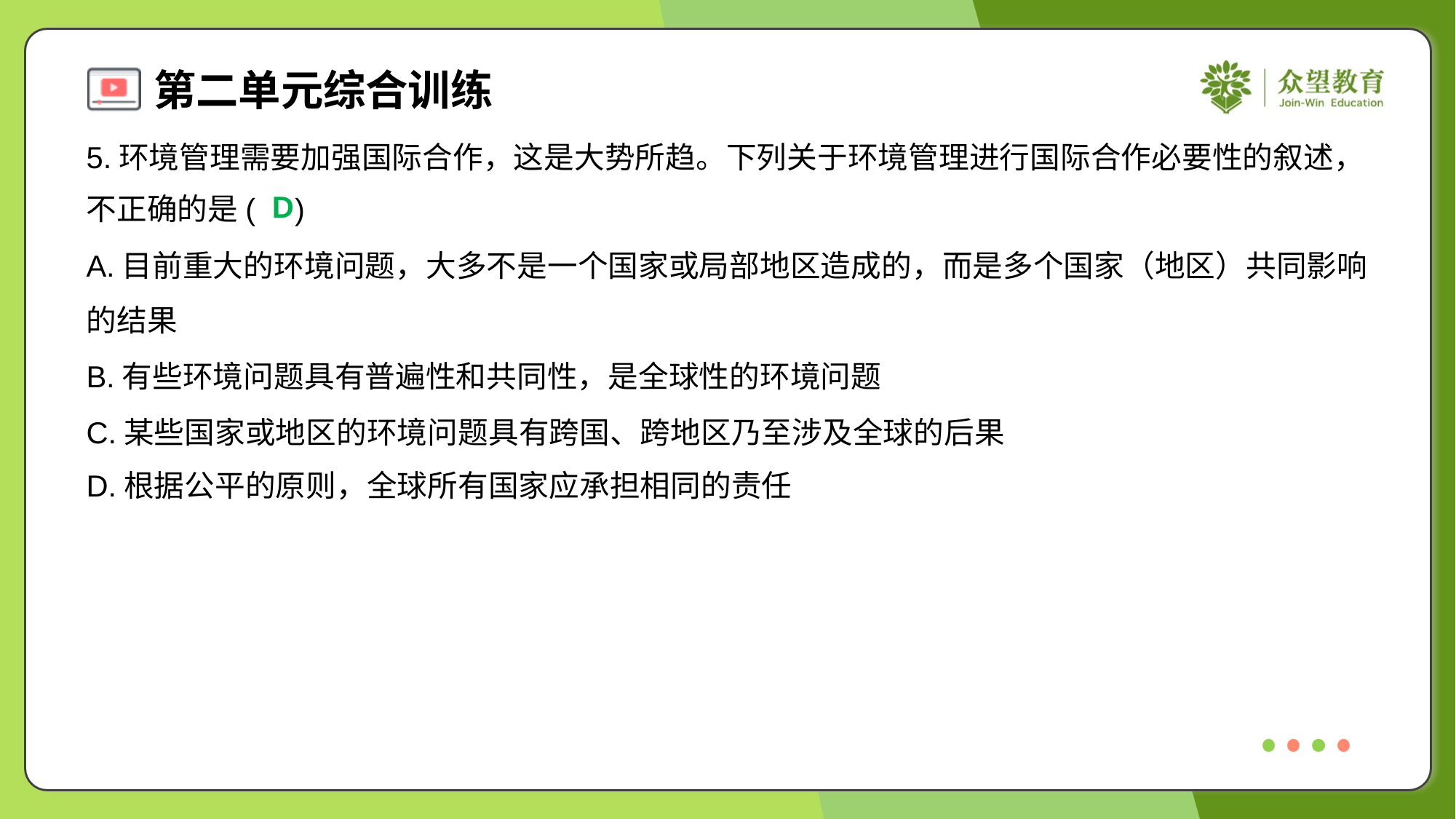

5.环境管理需要加强国际合作，这是大势所趋。下列关于环境管理进行国际合作必要性的叙述，
不正确的是(     )
D
A.目前重大的环境问题，大多不是一个国家或局部地区造成的，而是多个国家（地区）共同影响
的结果
B.有些环境问题具有普遍性和共同性，是全球性的环境问题
C.某些国家或地区的环境问题具有跨国、跨地区乃至涉及全球的后果
D.根据公平的原则，全球所有国家应承担相同的责任